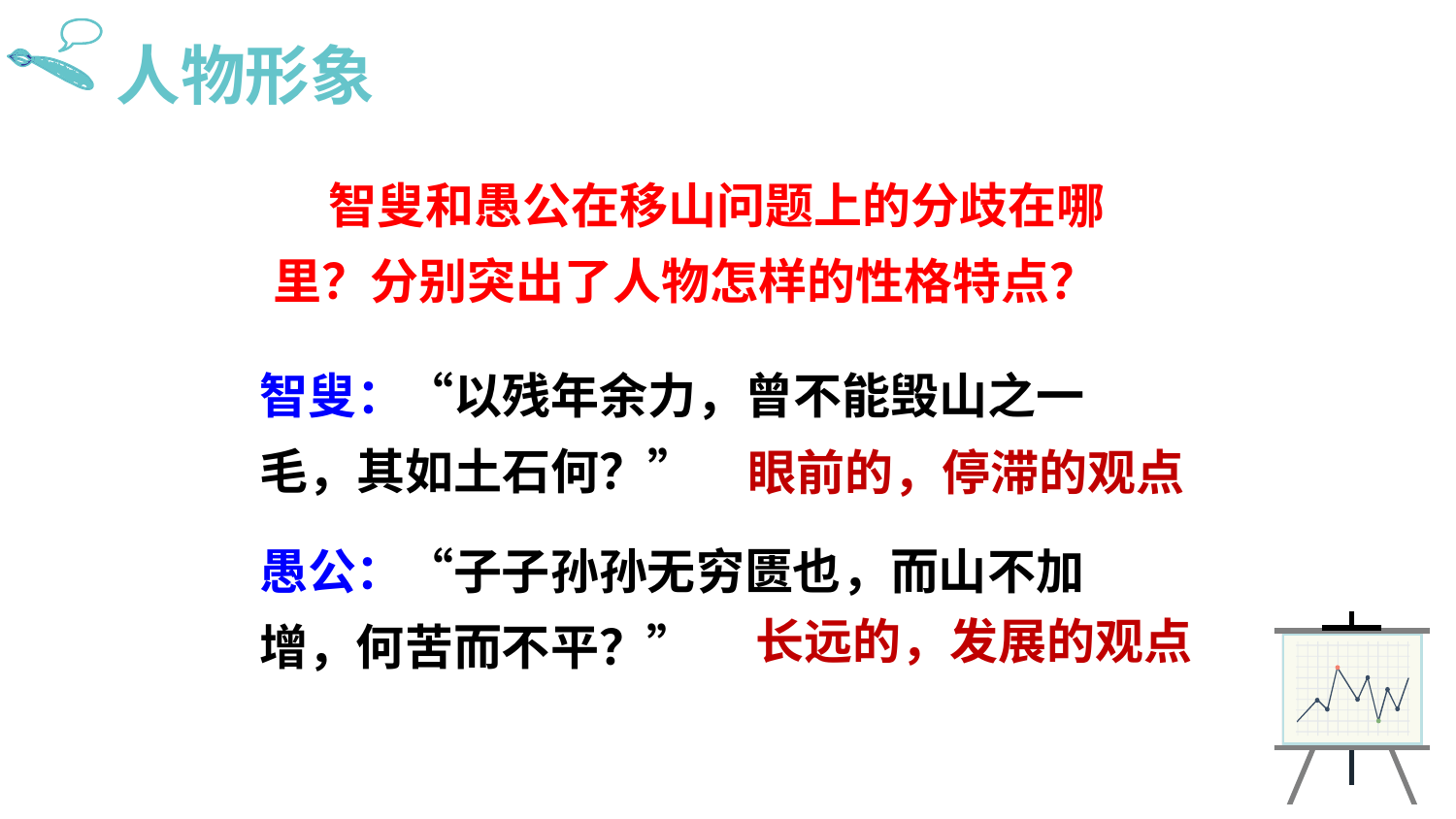

人物形象

    智叟和愚公在移山问题上的分歧在哪里？分别突出了人物怎样的性格特点？
智叟：“以残年余力，曾不能毁山之一毛，其如土石何？”
眼前的，停滞的观点
愚公：“子子孙孙无穷匮也，而山不加增，何苦而不平？”
长远的，发展的观点